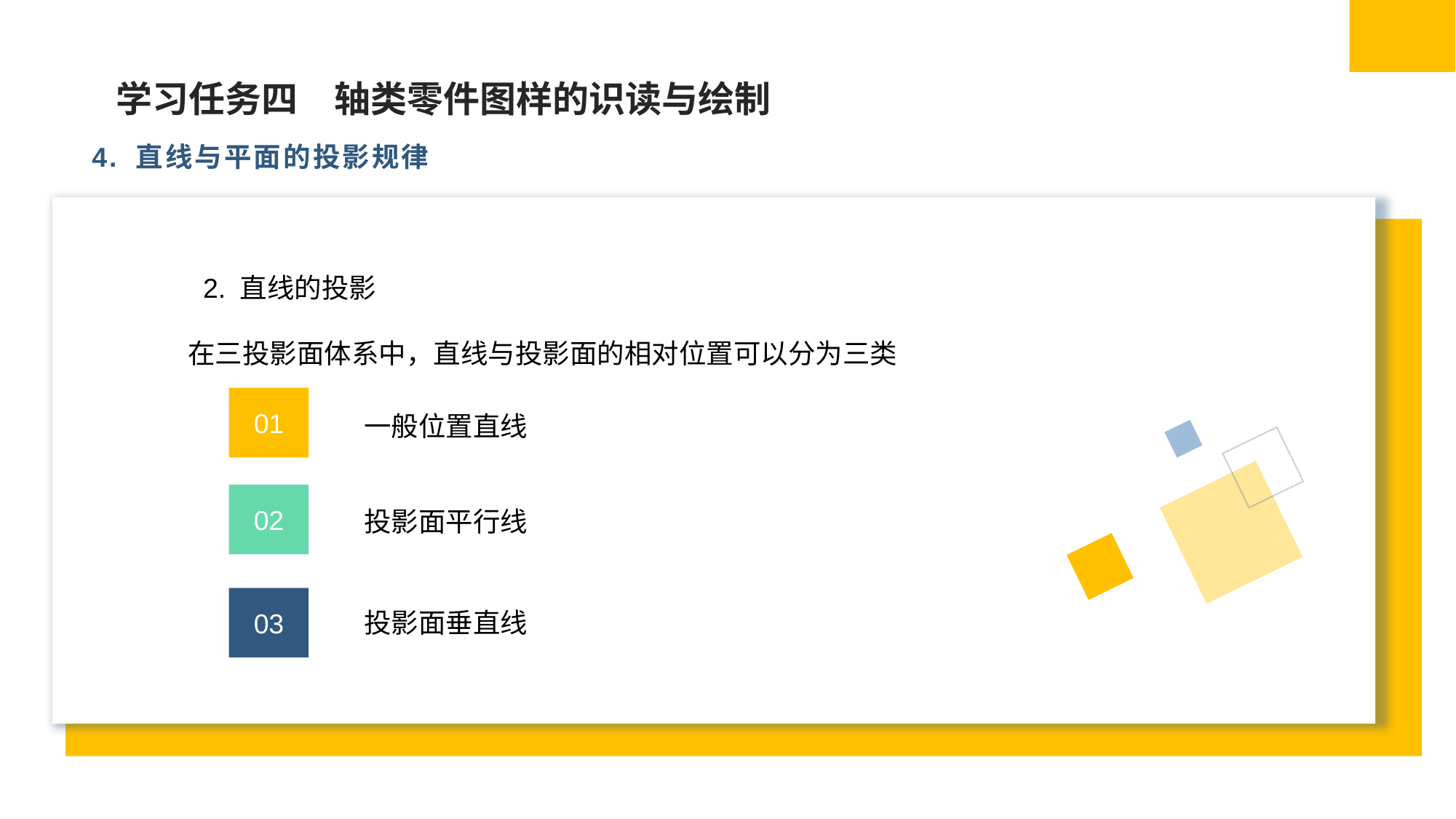

学习任务四　轴类零件图样的识读与绘制

4. 直线与平面的投影规律
（2）为便于读图，逐次剖切的多个断面图可按图1-63 所示的形式配置。

  2. 直线的投影
在三投影面体系中，直线与投影面的相对位置可以分为三类
01
一般位置直线

02
投影面平行线
03
投影面垂直线